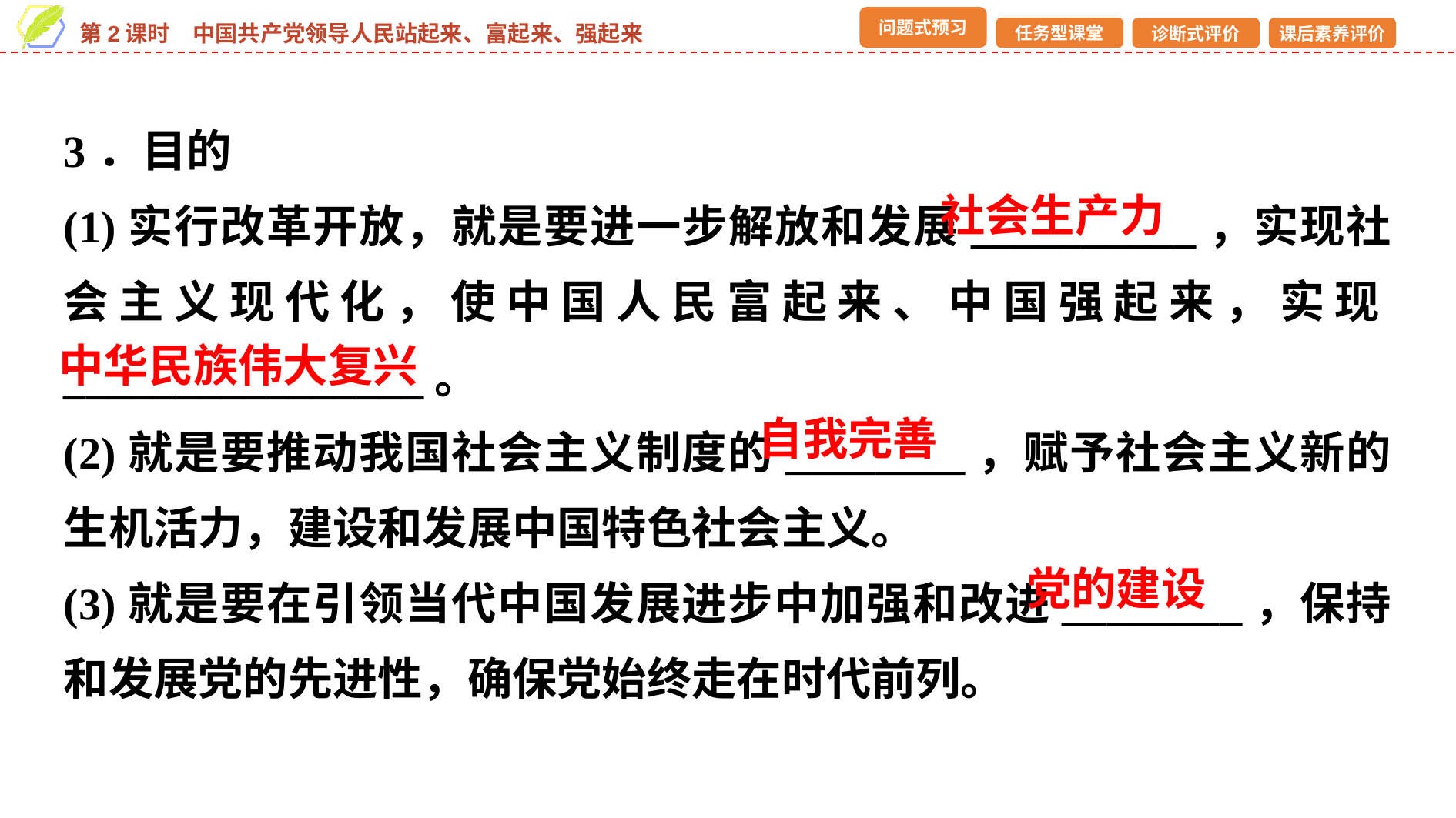

3．目的
(1)实行改革开放，就是要进一步解放和发展__________，实现社会主义现代化，使中国人民富起来、中国强起来，实现________________。
(2)就是要推动我国社会主义制度的________，赋予社会主义新的生机活力，建设和发展中国特色社会主义。
(3)就是要在引领当代中国发展进步中加强和改进________，保持和发展党的先进性，确保党始终走在时代前列。
社会生产力
中华民族伟大复兴
自我完善
党的建设